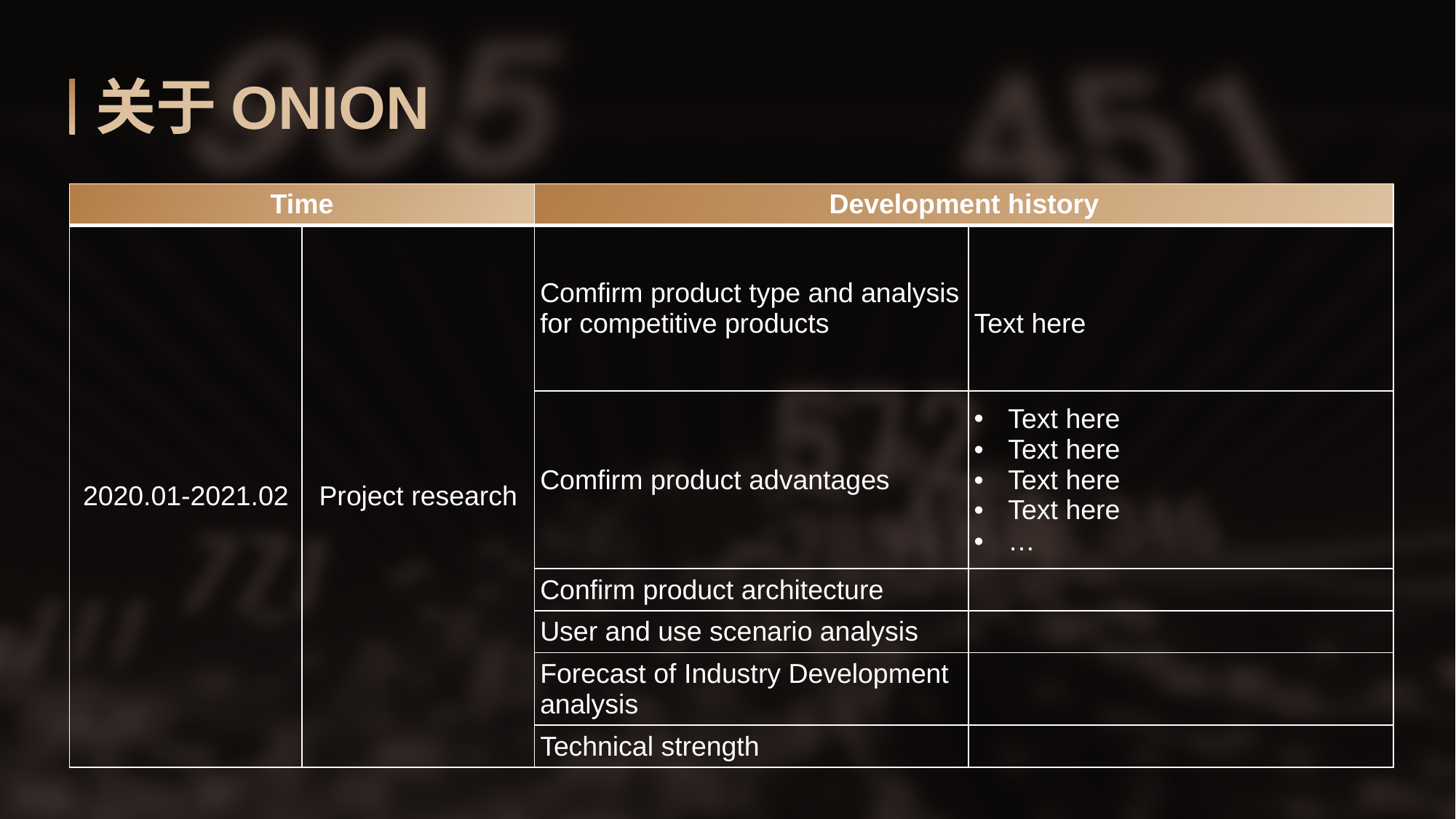

关于ONION

| Time |  | Development history |  |
| --- | --- | --- | --- |
| 2020.01-2021.02 | Project research | Comfirm product type and analysis for competitive products | Text here |
|  |  | Comfirm product advantages | Text here Text here Text here Text here … |
|  |  | Confirm product architecture |  |
|  |  | User and use scenario analysis |  |
|  |  | Forecast of Industry Development analysis |  |
|  |  | Technical strength |  |